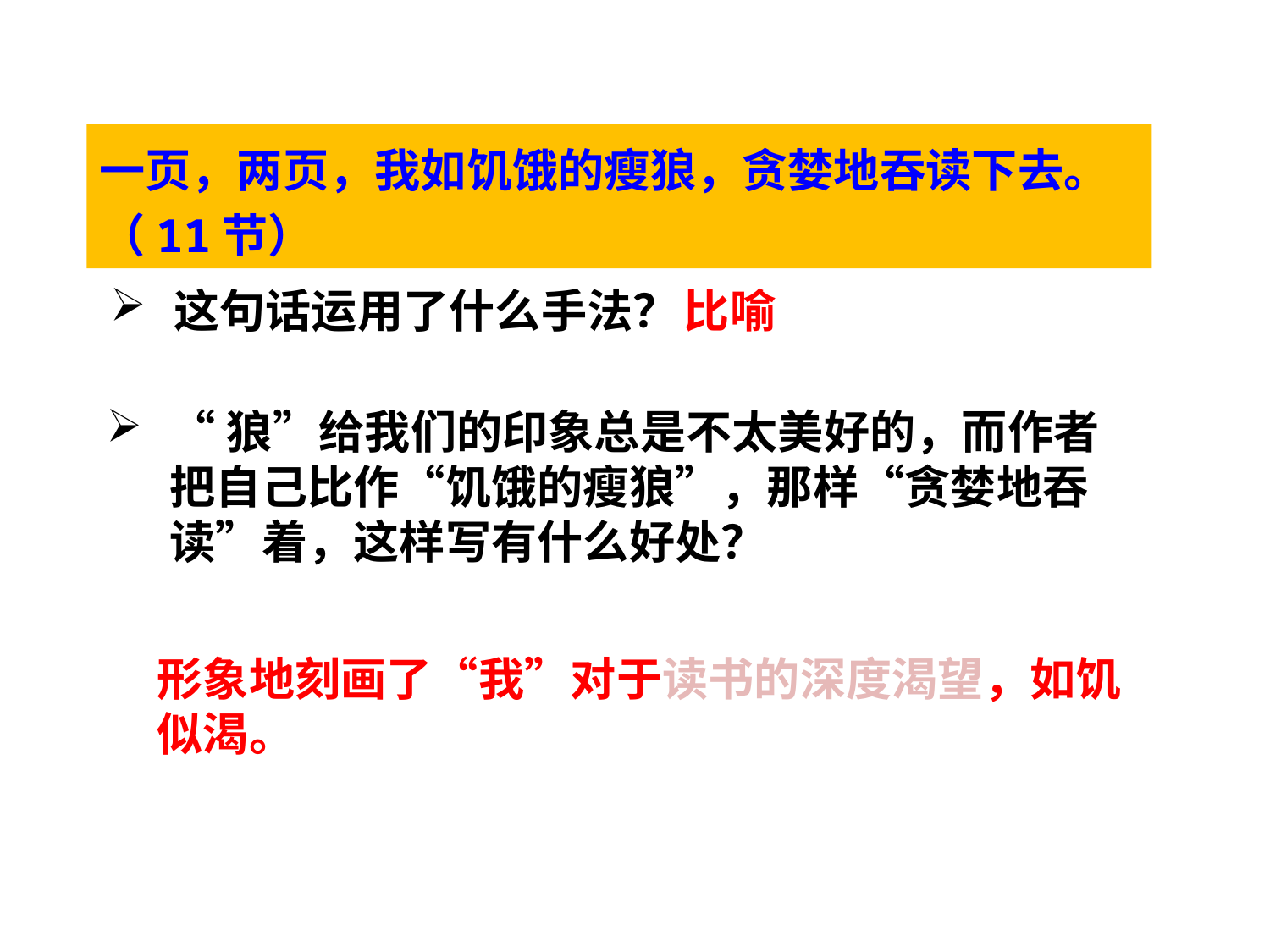

一页，两页，我如饥饿的瘦狼，贪婪地吞读下去。（11节）
这句话运用了什么手法？
比喻
“狼”给我们的印象总是不太美好的，而作者把自己比作“饥饿的瘦狼”，那样“贪婪地吞读”着，这样写有什么好处？
形象地刻画了“我”对于读书的深度渴望，如饥似渴。